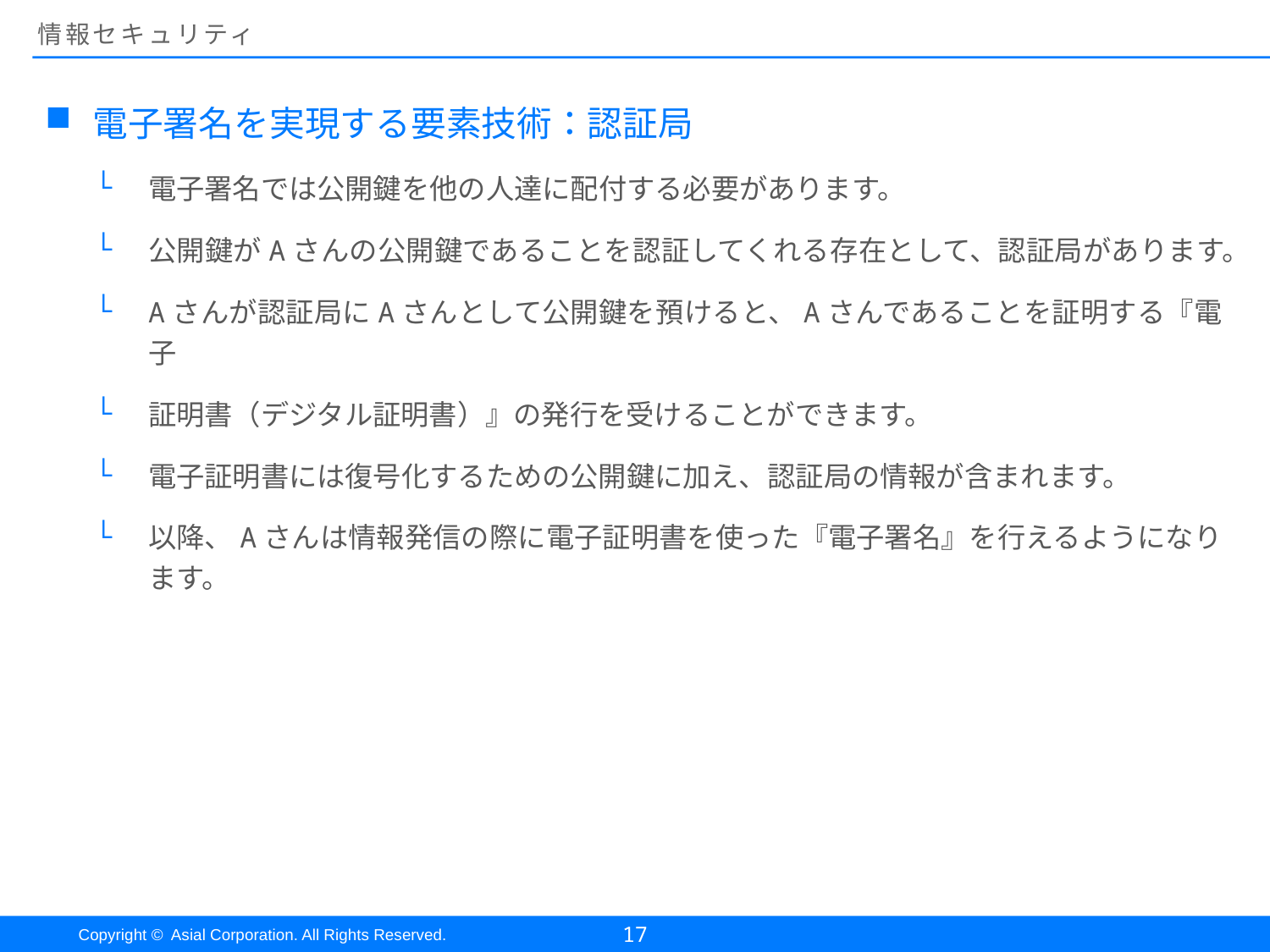

# 情報セキュリティ

電子署名を実現する要素技術：認証局
電子署名では公開鍵を他の人達に配付する必要があります。
公開鍵がAさんの公開鍵であることを認証してくれる存在として、認証局があります。
Aさんが認証局にAさんとして公開鍵を預けると、Aさんであることを証明する『電子
証明書（デジタル証明書）』の発行を受けることができます。
電子証明書には復号化するための公開鍵に加え、認証局の情報が含まれます。
以降、Aさんは情報発信の際に電子証明書を使った『電子署名』を行えるようになります。
17